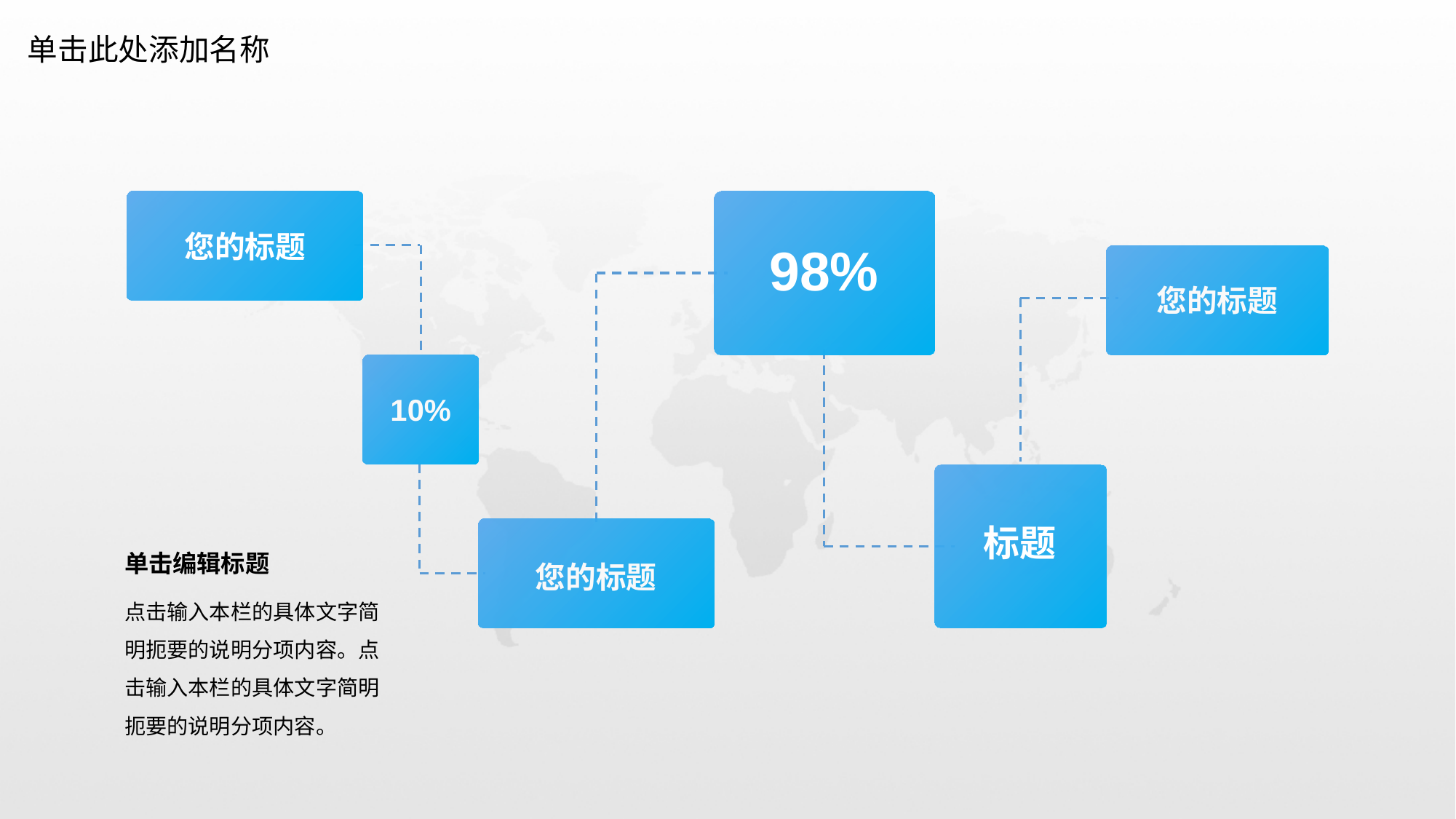

单击此处添加名称
您的标题

98%

您的标题

10%

标题
单击编辑标题
您的标题
点击输入本栏的具体文字简明扼要的说明分项内容。点击输入本栏的具体文字简明扼要的说明分项内容。